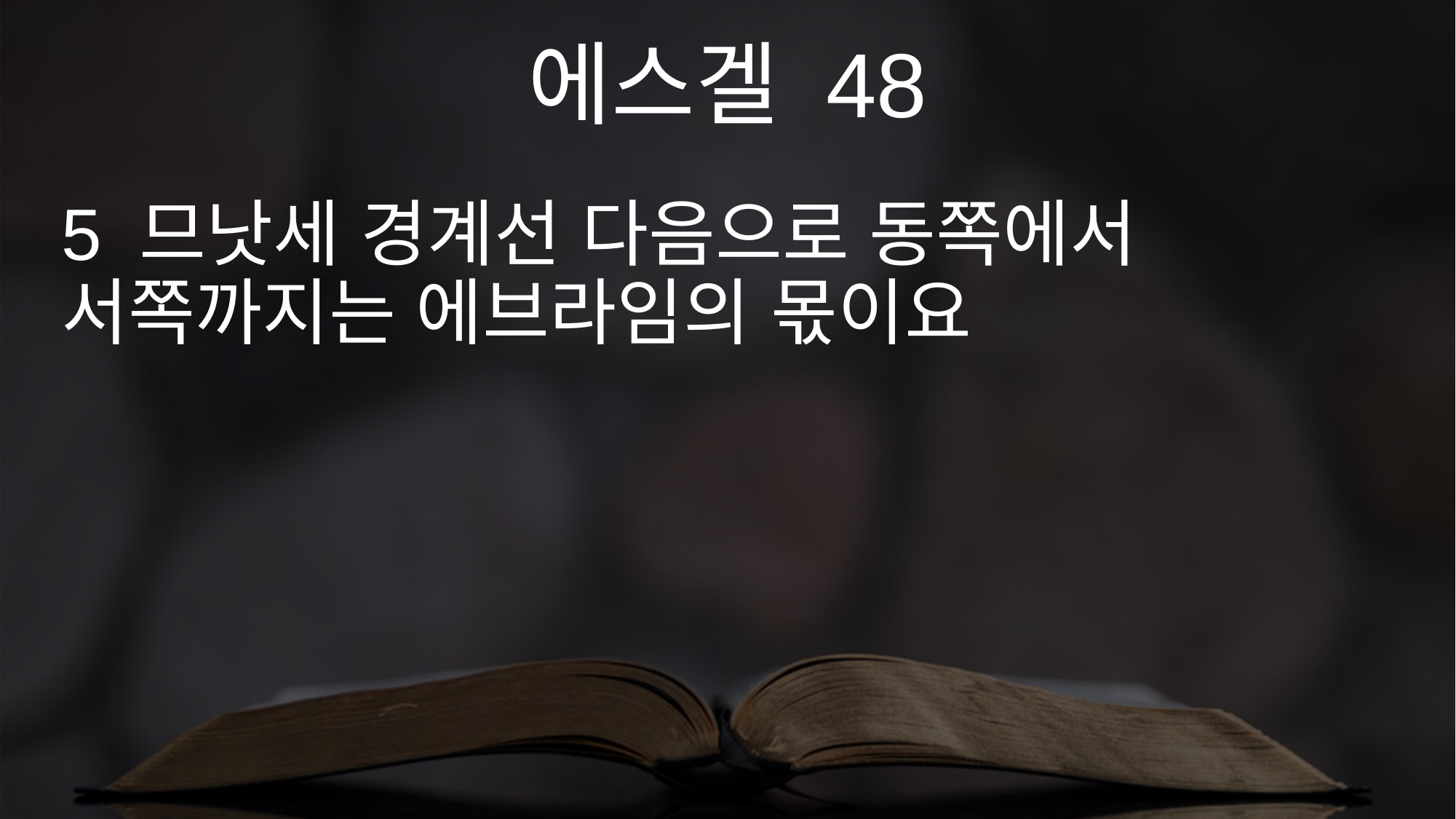

에스겔 48
5 므낫세 경계선 다음으로 동쪽에서 서쪽까지는 에브라임의 몫이요